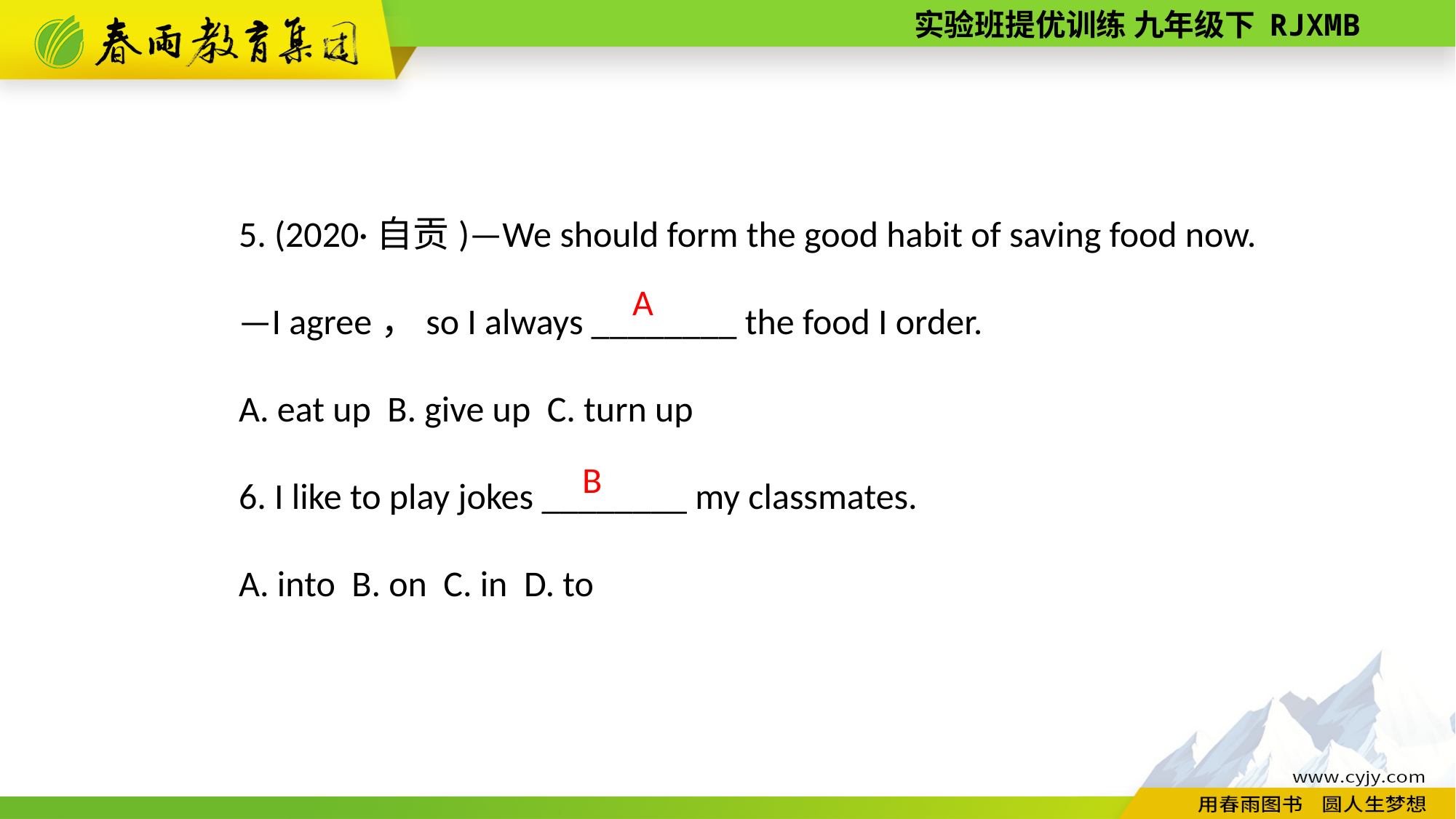

5. (2020·自贡)—We should form the good habit of saving food now.
—I agree，so I always ________ the food I order.
A. eat up  B. give up  C. turn up
6. I like to play jokes ________ my classmates.
A. into  B. on  C. in  D. to
 A
B